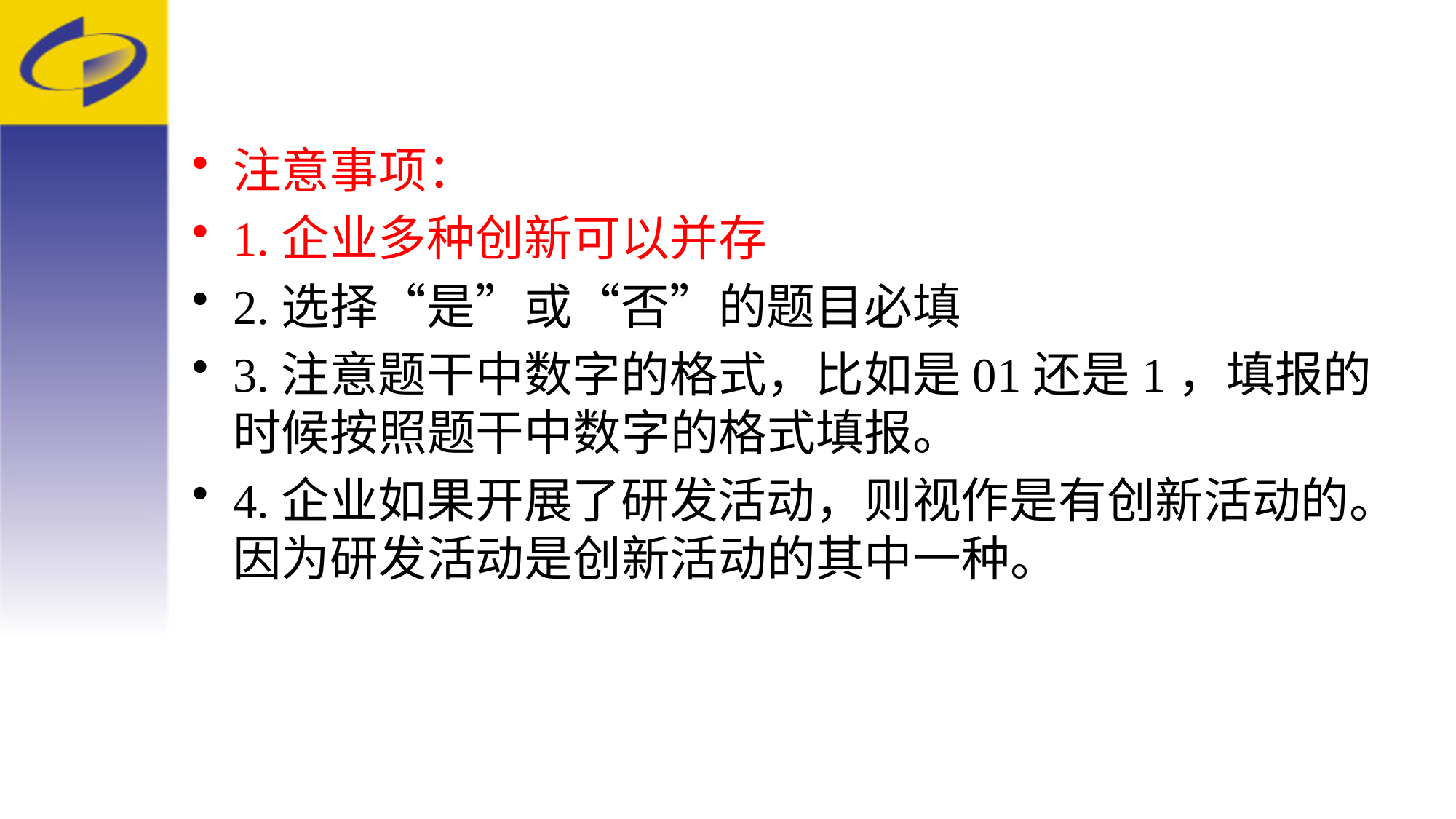

注意事项：
1.企业多种创新可以并存
2.选择“是”或“否”的题目必填
3.注意题干中数字的格式，比如是01还是1，填报的时候按照题干中数字的格式填报。
4.企业如果开展了研发活动，则视作是有创新活动的。因为研发活动是创新活动的其中一种。
57